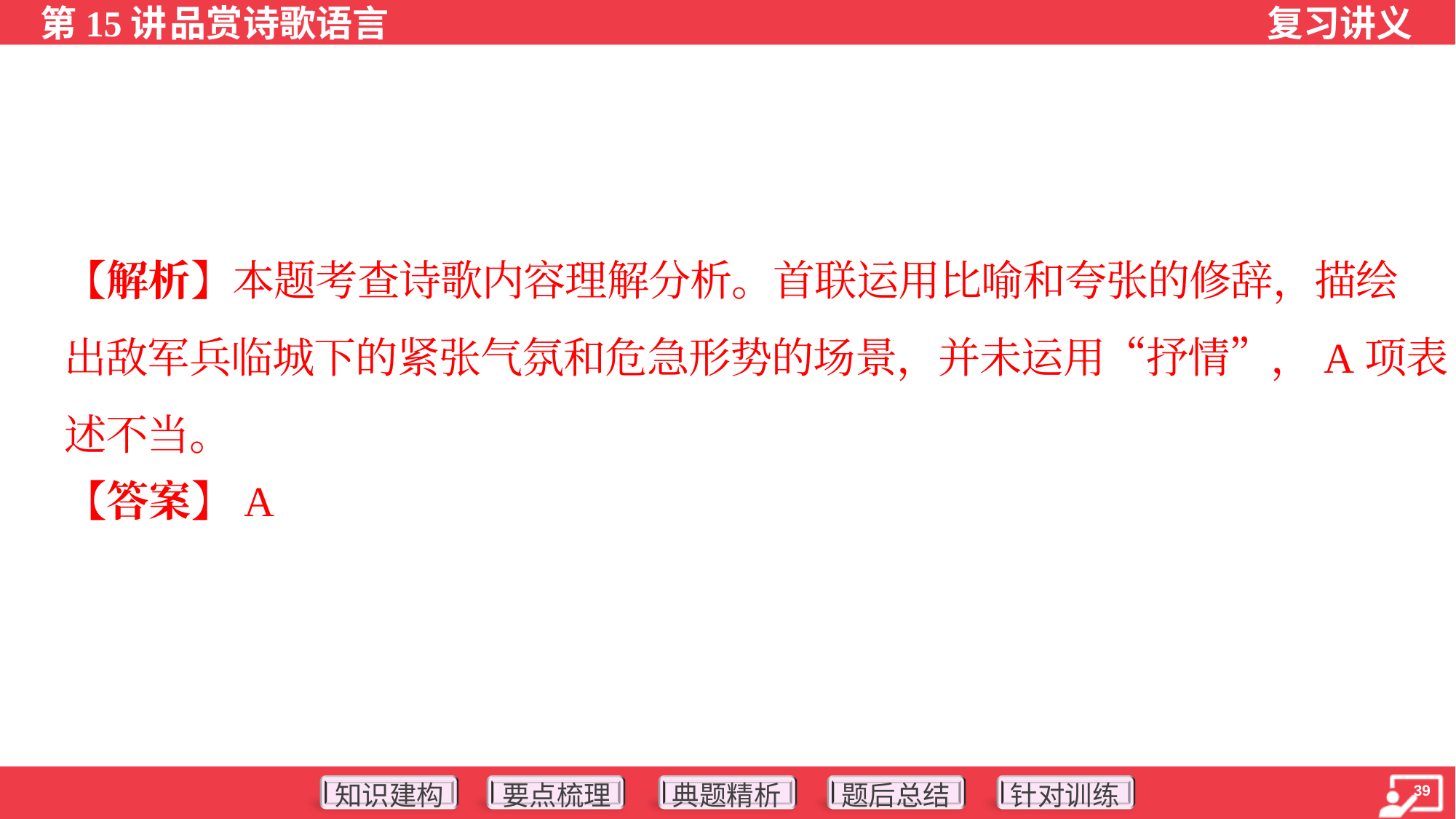

【解析】本题考查诗歌内容理解分析。首联运用比喻和夸张的修辞，描绘
出敌军兵临城下的紧张气氛和危急形势的场景，并未运用“抒情”，A项表
述不当。
【答案】A